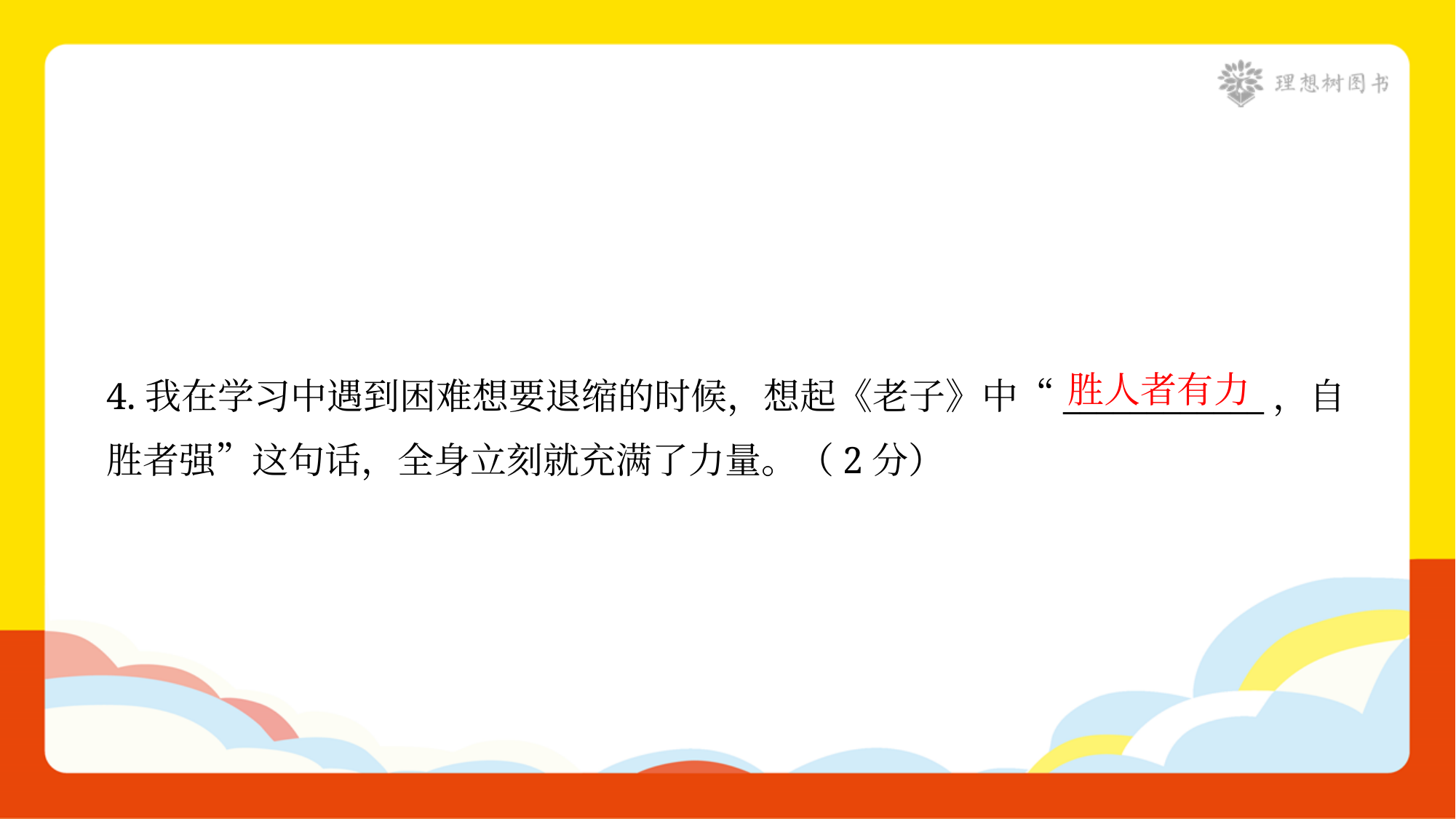

胜人者有力
4.我在学习中遇到困难想要退缩的时候，想起《老子》中“____________，自
胜者强”这句话，全身立刻就充满了力量。（2分）